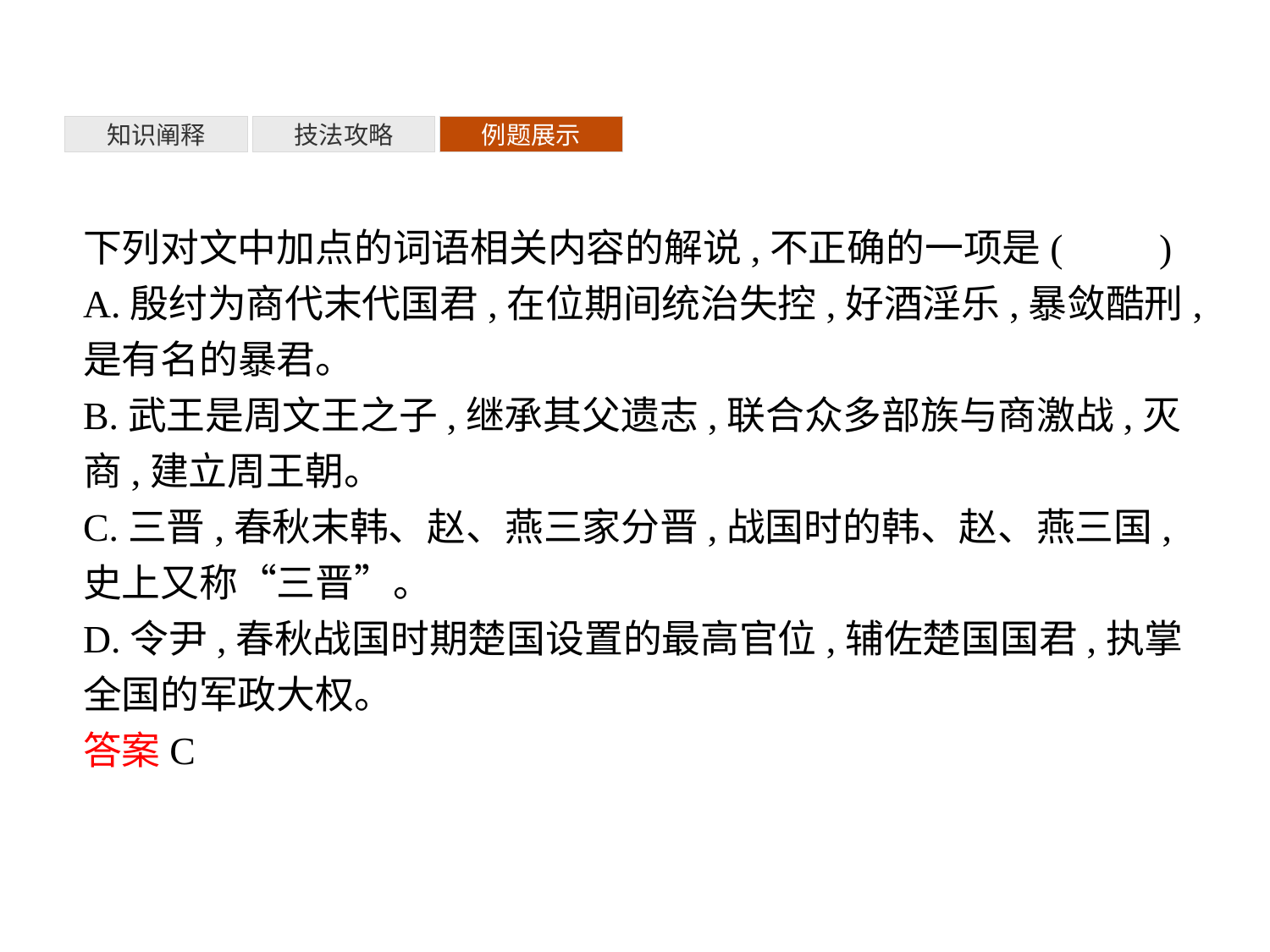

知识阐释
技法攻略
例题展示
下列对文中加点的词语相关内容的解说,不正确的一项是(　　)
A.殷纣为商代末代国君,在位期间统治失控,好酒淫乐,暴敛酷刑,是有名的暴君。
B.武王是周文王之子,继承其父遗志,联合众多部族与商激战,灭商,建立周王朝。
C.三晋,春秋末韩、赵、燕三家分晋,战国时的韩、赵、燕三国,史上又称“三晋”。
D.令尹,春秋战国时期楚国设置的最高官位,辅佐楚国国君,执掌全国的军政大权。
答案C